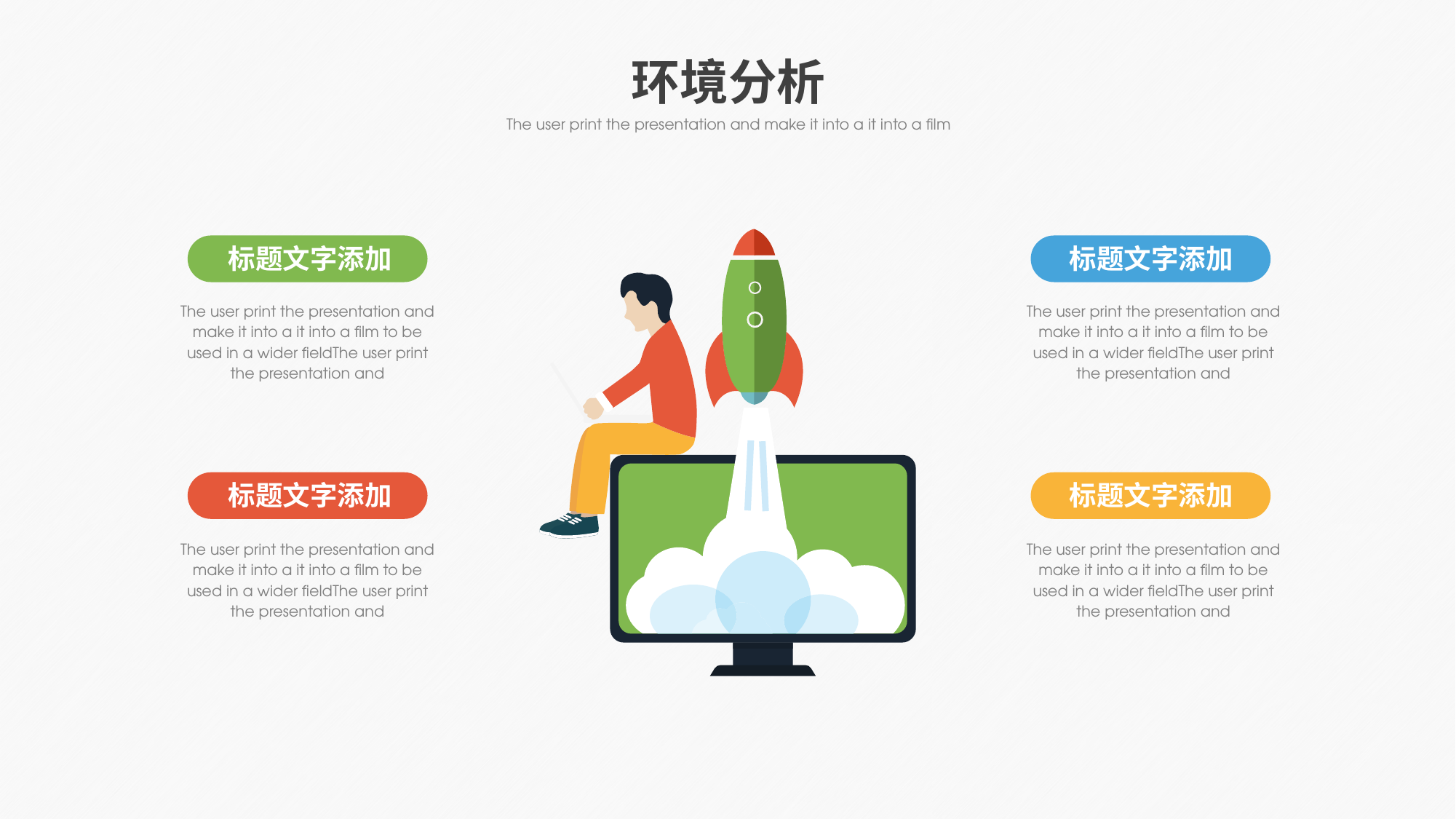

环境分析
The user print the presentation and make it into a it into a film

标题文字添加

标题文字添加
The user print the presentation and make it into a it into a film to be used in a wider fieldThe user print the presentation and
The user print the presentation and make it into a it into a film to be used in a wider fieldThe user print the presentation and

标题文字添加

标题文字添加
The user print the presentation and make it into a it into a film to be used in a wider fieldThe user print the presentation and
The user print the presentation and make it into a it into a film to be used in a wider fieldThe user print the presentation and